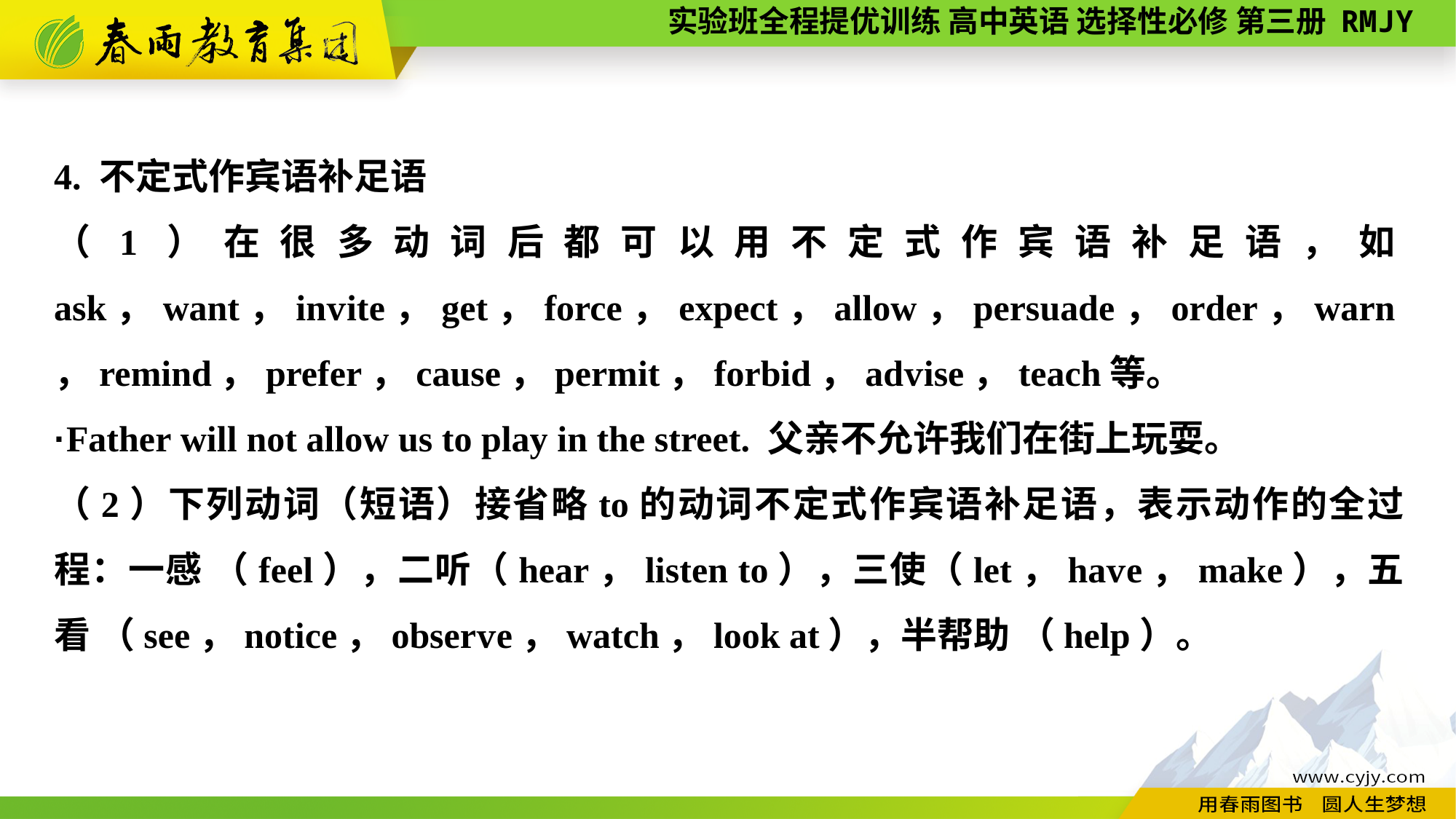

4. 不定式作宾语补足语
（1）在很多动词后都可以用不定式作宾语补足语，如ask，want，invite，get，force，expect，allow，persuade，order，warn，remind，prefer，cause，permit，forbid，advise，teach等。
·Father will not allow us to play in the street. 父亲不允许我们在街上玩耍。
（2）下列动词（短语）接省略to的动词不定式作宾语补足语，表示动作的全过程：一感 （feel），二听（hear，listen to），三使（let，have，make），五看 （see，notice，observe，watch，look at），半帮助 （help）。